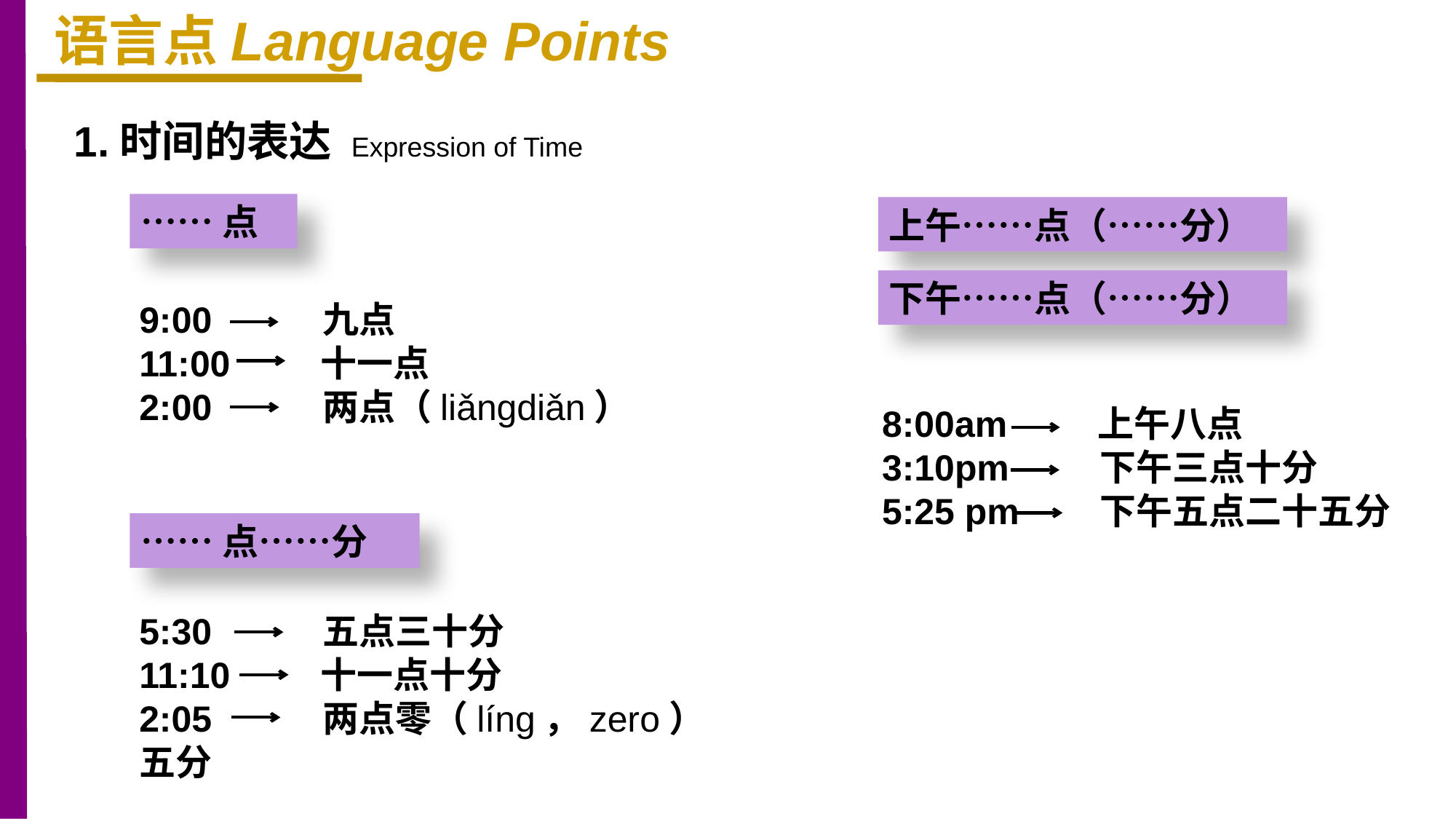

语言点Language Points
1.时间的表达 Expression of Time
……点
上午……点（……分）
下午……点（……分）
9:00          九点
11:00        十一点
2:00          两点（liǎngdiǎn）
8:00am        上午八点
3:10pm        下午三点十分
5:25 pm       下午五点二十五分
……点……分
5:30          五点三十分
11:10        十一点十分
2:05          两点零（líng，zero）五分